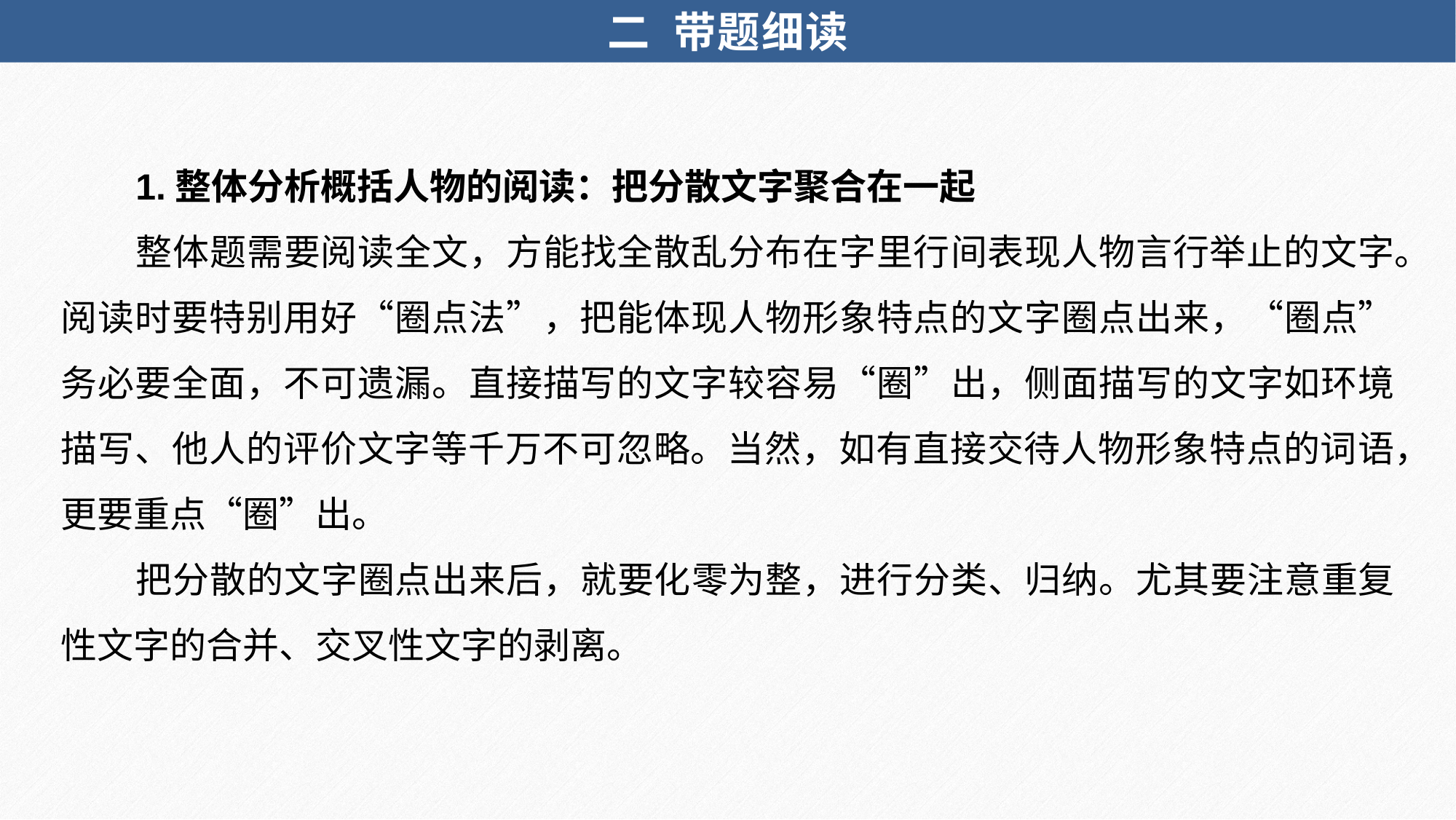

二  带题细读
1.整体分析概括人物的阅读：把分散文字聚合在一起
整体题需要阅读全文，方能找全散乱分布在字里行间表现人物言行举止的文字。阅读时要特别用好“圈点法”，把能体现人物形象特点的文字圈点出来，“圈点”务必要全面，不可遗漏。直接描写的文字较容易“圈”出，侧面描写的文字如环境描写、他人的评价文字等千万不可忽略。当然，如有直接交待人物形象特点的词语，更要重点“圈”出。
把分散的文字圈点出来后，就要化零为整，进行分类、归纳。尤其要注意重复性文字的合并、交叉性文字的剥离。